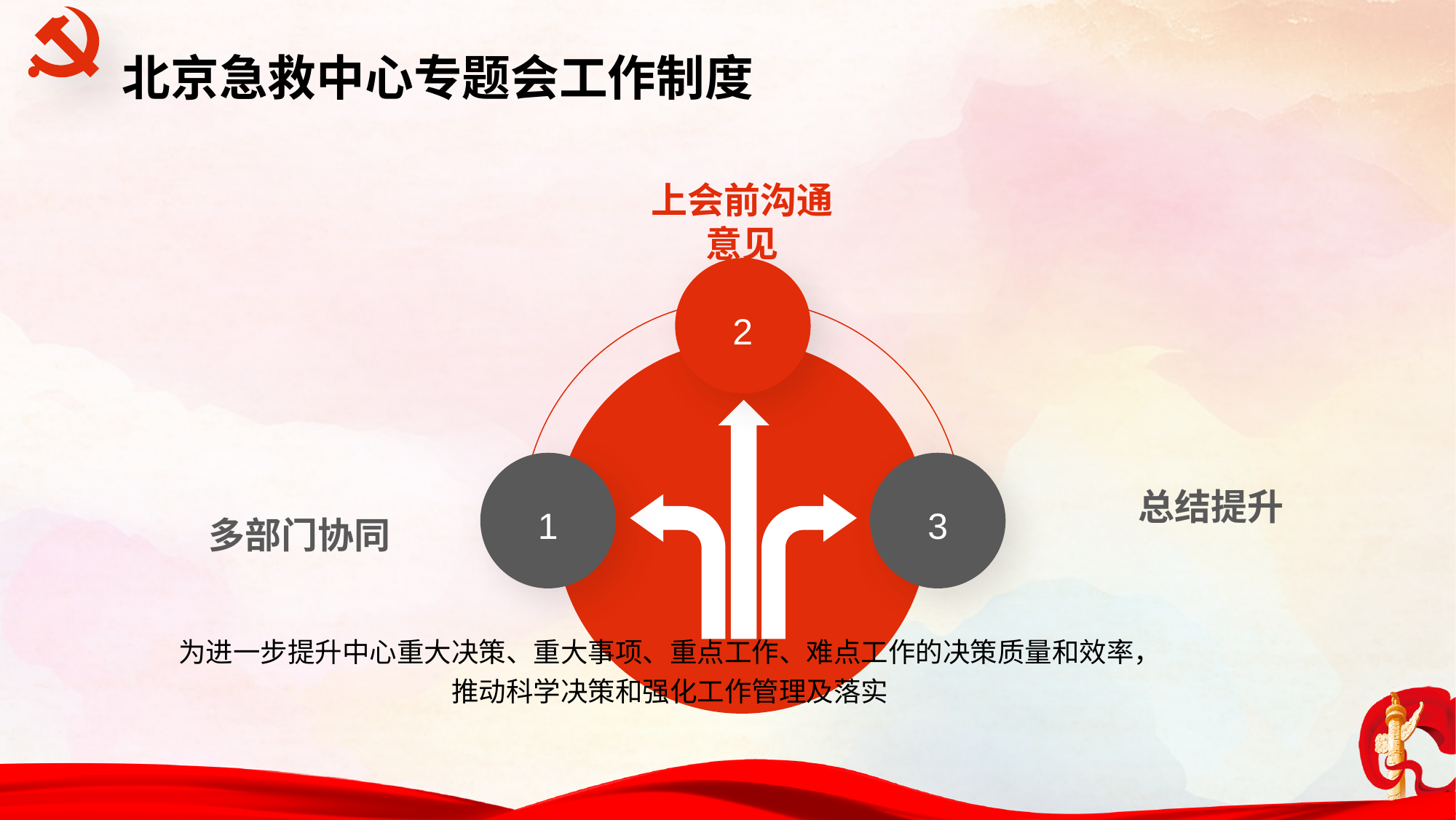

北京急救中心专题会工作制度

上会前沟通意见
2

1
3
总结提升

多部门协同
为进一步提升中心重大决策、重大事项、重点工作、难点工作的决策质量和效率，推动科学决策和强化工作管理及落实